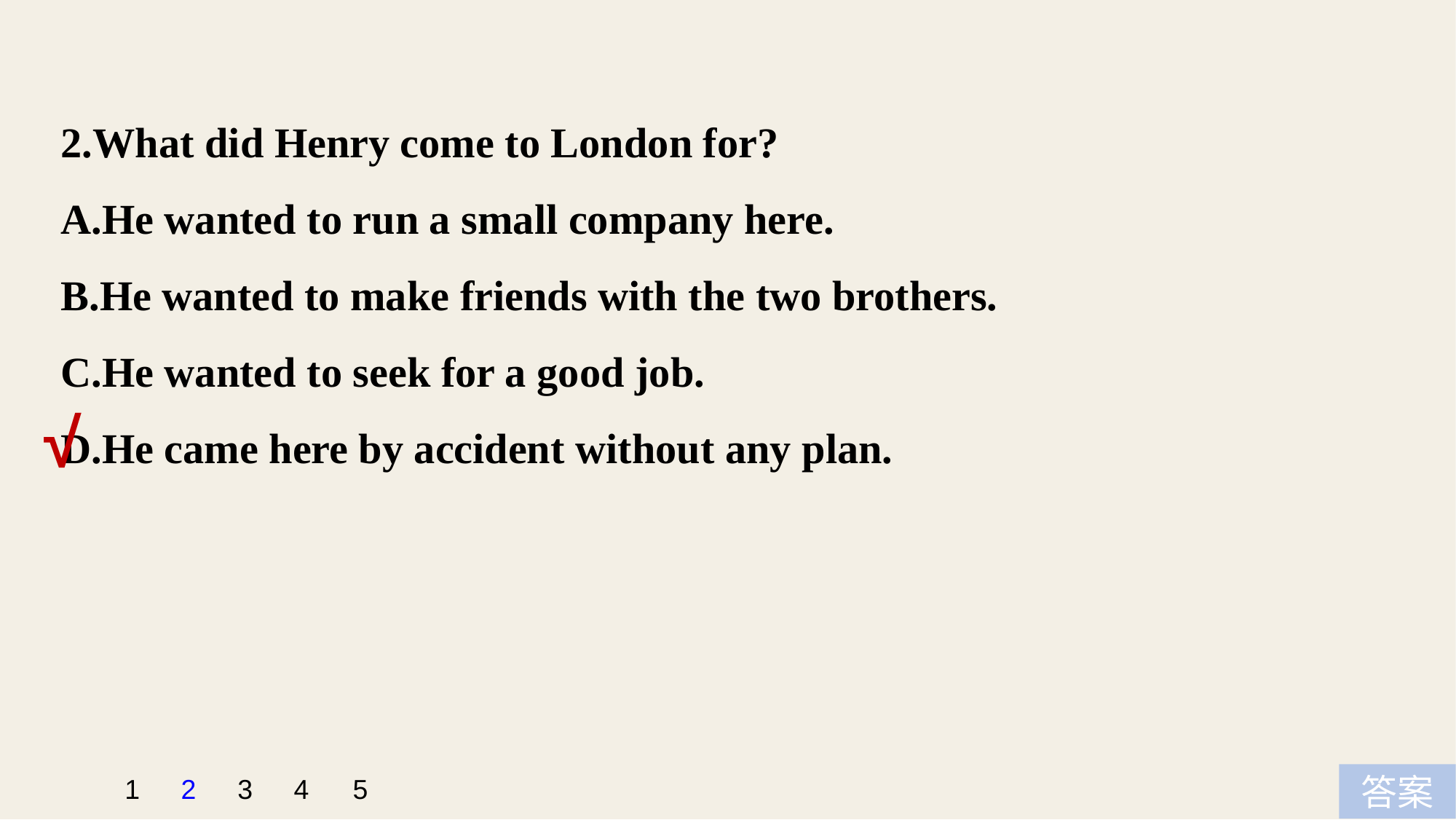

2.What did Henry come to London for?
A.He wanted to run a small company here.
B.He wanted to make friends with the two brothers.
C.He wanted to seek for a good job.
D.He came here by accident without any plan.
√
5
1
2
3
4
答案